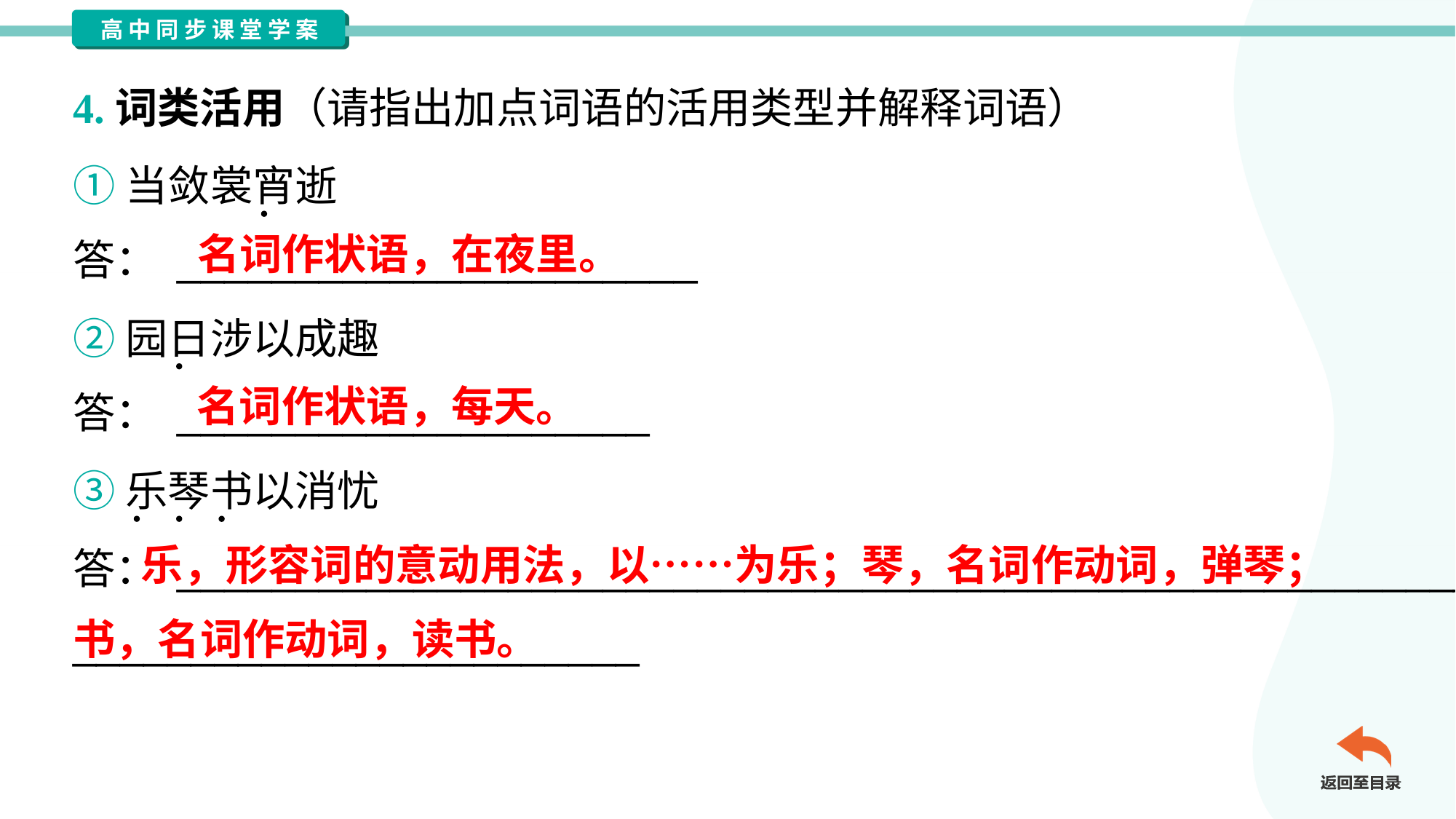

4.词类活用（请指出加点词语的活用类型并解释词语）
①当敛裳宵逝
答： ______________________
名词作状语，在夜里。

②园日涉以成趣
答： ____________________
名词作状语，每天。

③乐琴书以消忧
答： ________________________________________________________
________________________
      乐，形容词的意动用法，以……为乐；琴，名词作动词，弹琴；
书，名词作动词，读书。